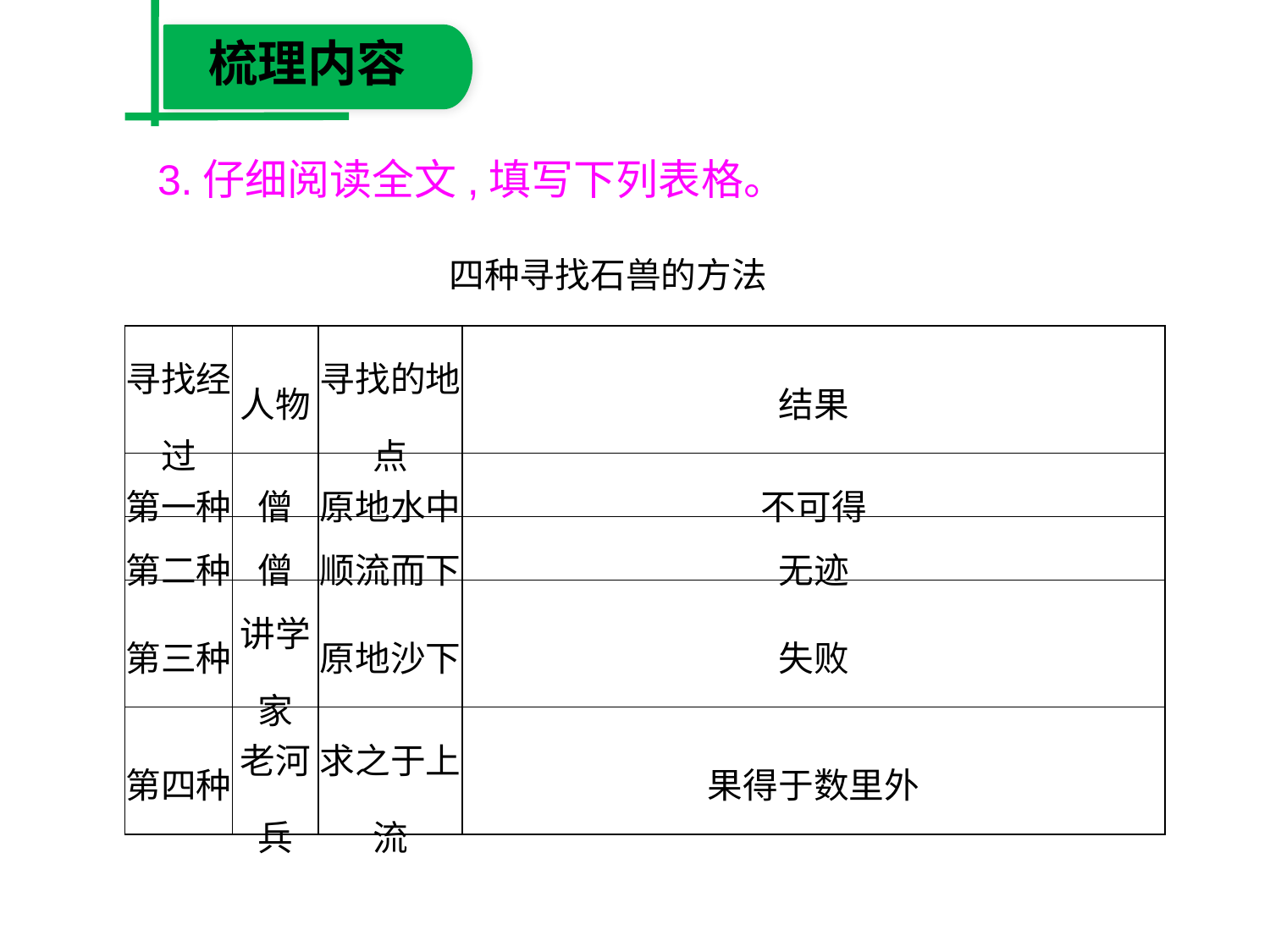

梳理内容
3.仔细阅读全文,填写下列表格。
四种寻找石兽的方法
| 寻找经过 | 人物 | 寻找的地点 | 结果 |
| --- | --- | --- | --- |
| 第一种 | 僧 | 原地水中 | 不可得 |
| 第二种 | 僧 | 顺流而下 | 无迹 |
| 第三种 | 讲学家 | 原地沙下 | 失败 |
| 第四种 | 老河兵 | 求之于上流 | 果得于数里外 |